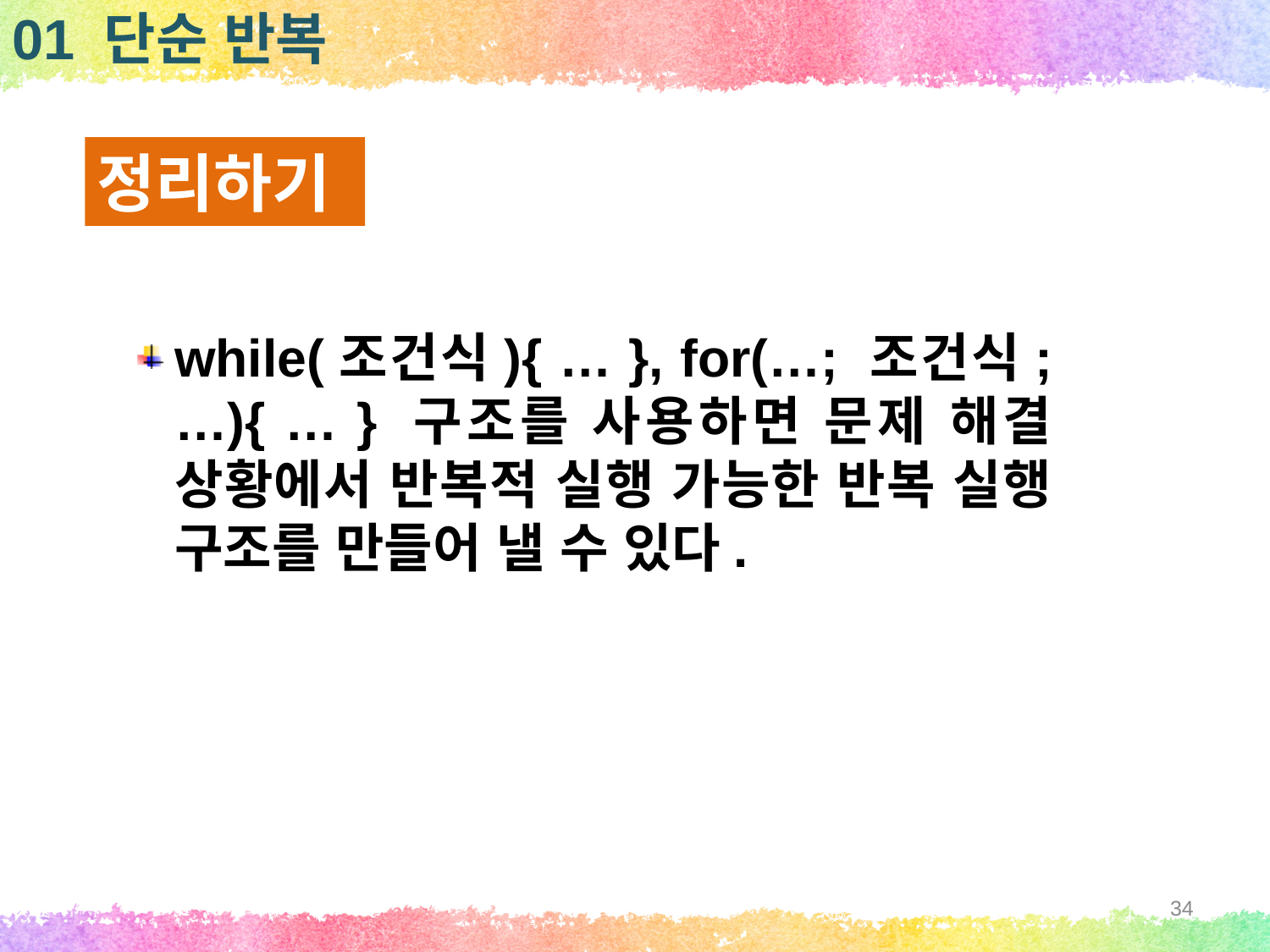

01 단순 반복
정리하기
while(조건식){ … }, for(…; 조건식; …){ … } 구조를 사용하면 문제 해결 상황에서 반복적 실행 가능한 반복 실행 구조를 만들어 낼 수 있다.
34